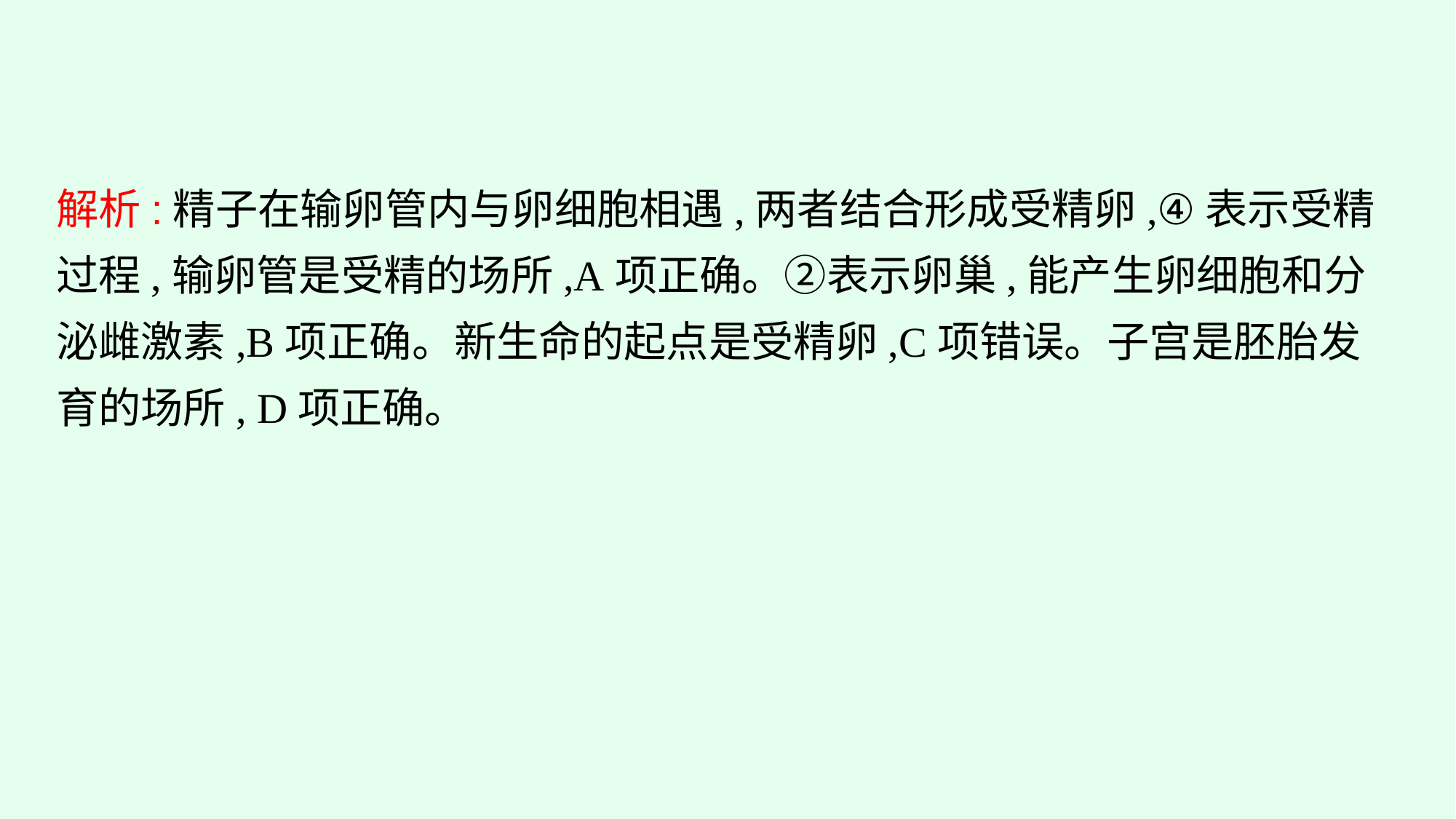

解析:精子在输卵管内与卵细胞相遇,两者结合形成受精卵,④表示受精过程,输卵管是受精的场所,A项正确。②表示卵巢,能产生卵细胞和分泌雌激素,B项正确。新生命的起点是受精卵,C项错误。子宫是胚胎发育的场所, D项正确。